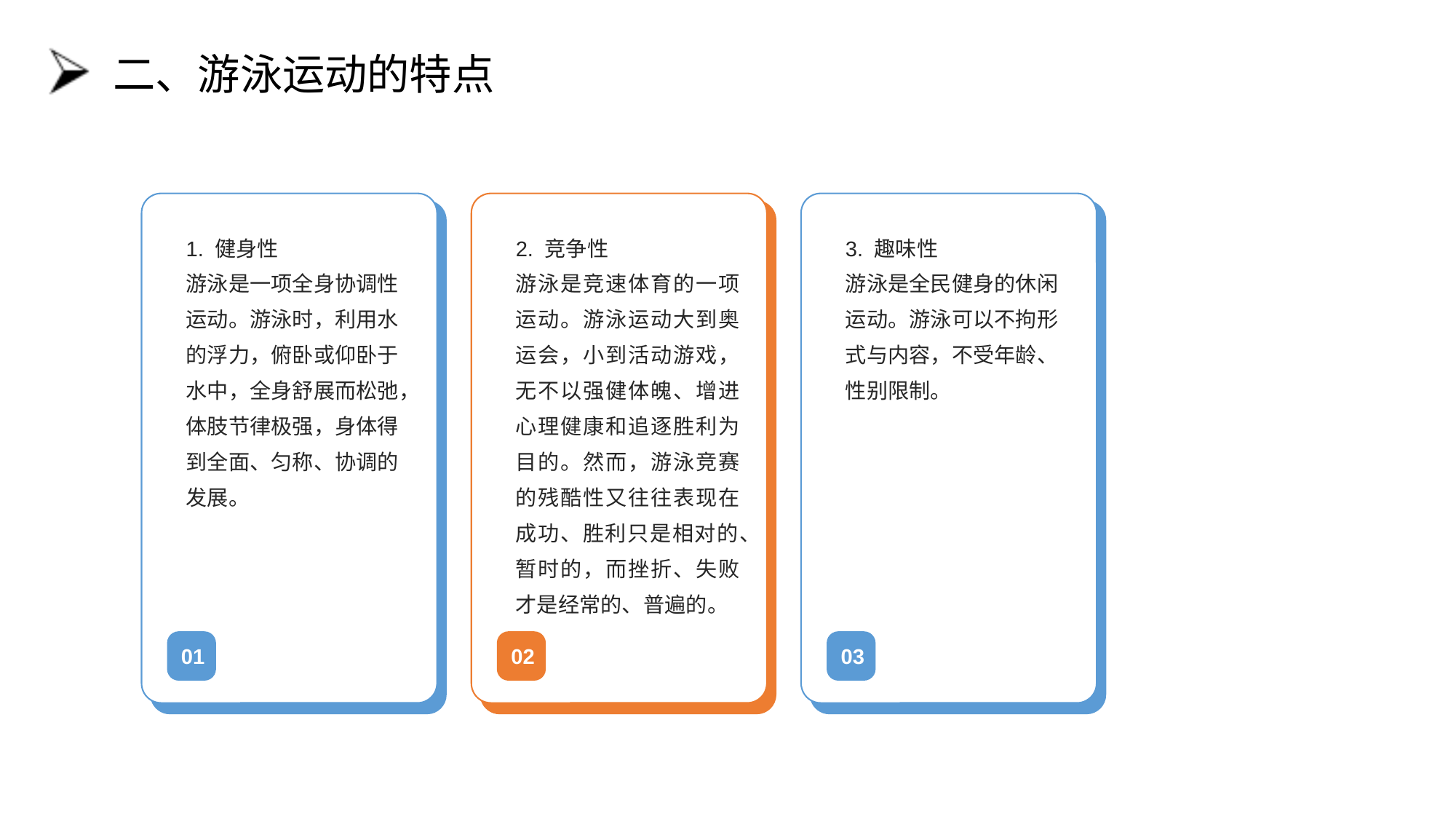

# 二、游泳运动的特点
1. 健身性
游泳是一项全身协调性运动。游泳时，利用水的浮力，俯卧或仰卧于水中，全身舒展而松弛，体肢节律极强，身体得到全面、匀称、协调的发展。
2. 竞争性
游泳是竞速体育的一项运动。游泳运动大到奥运会，小到活动游戏，无不以强健体魄、增进心理健康和追逐胜利为目的。然而，游泳竞赛的残酷性又往往表现在成功、胜利只是相对的、暂时的，而挫折、失败才是经常的、普遍的。
3. 趣味性
游泳是全民健身的休闲运动。游泳可以不拘形式与内容，不受年龄、性别限制。

01
02
03